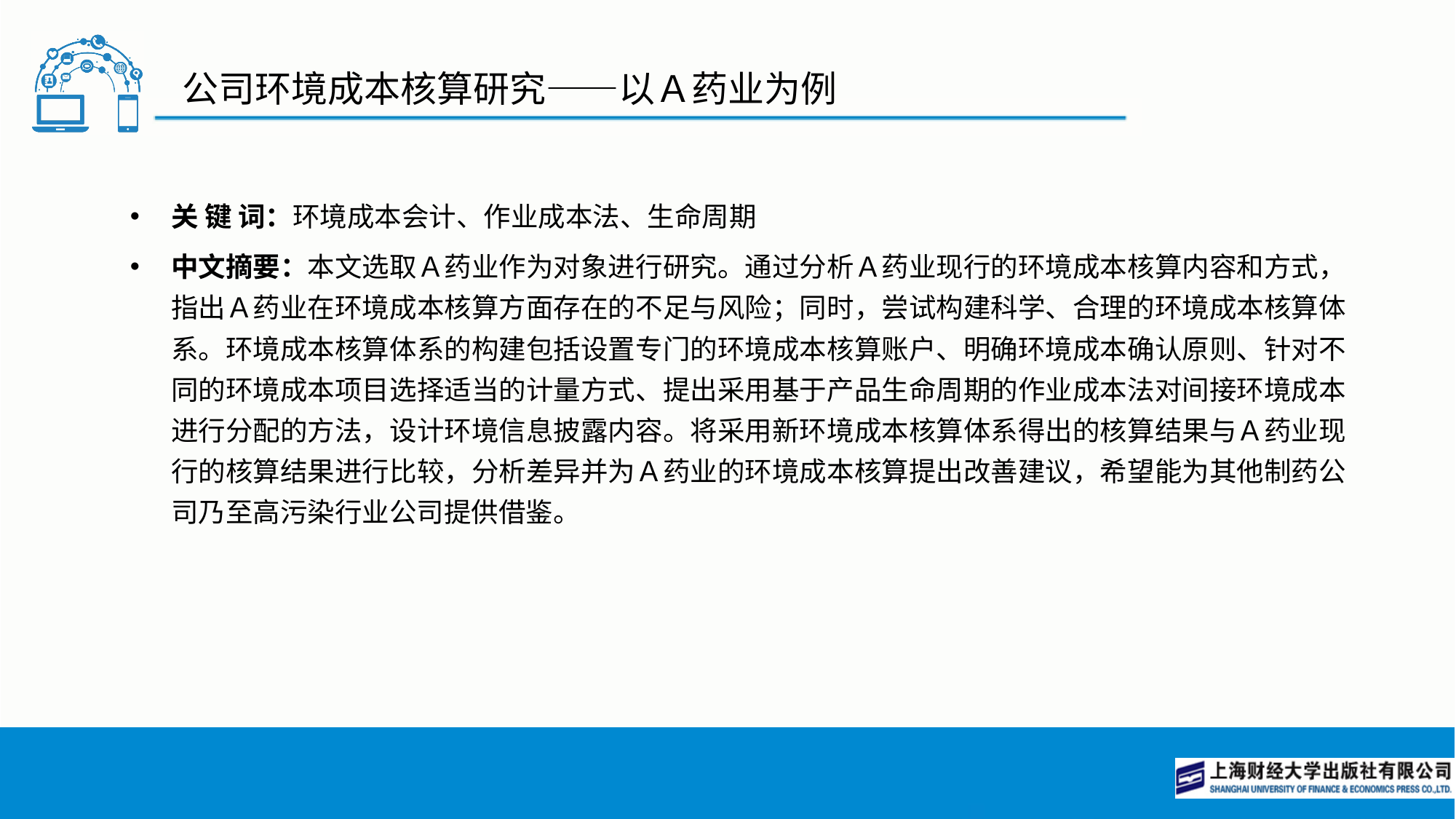

# 公司环境成本核算研究——以Ａ药业为例
关 键 词：环境成本会计、作业成本法、生命周期
中文摘要：本文选取Ａ药业作为对象进行研究。通过分析Ａ药业现行的环境成本核算内容和方式，指出Ａ药业在环境成本核算方面存在的不足与风险；同时，尝试构建科学、合理的环境成本核算体系。环境成本核算体系的构建包括设置专门的环境成本核算账户、明确环境成本确认原则、针对不同的环境成本项目选择适当的计量方式、提出采用基于产品生命周期的作业成本法对间接环境成本进行分配的方法，设计环境信息披露内容。将采用新环境成本核算体系得出的核算结果与Ａ药业现行的核算结果进行比较，分析差异并为Ａ药业的环境成本核算提出改善建议，希望能为其他制药公司乃至高污染行业公司提供借鉴。